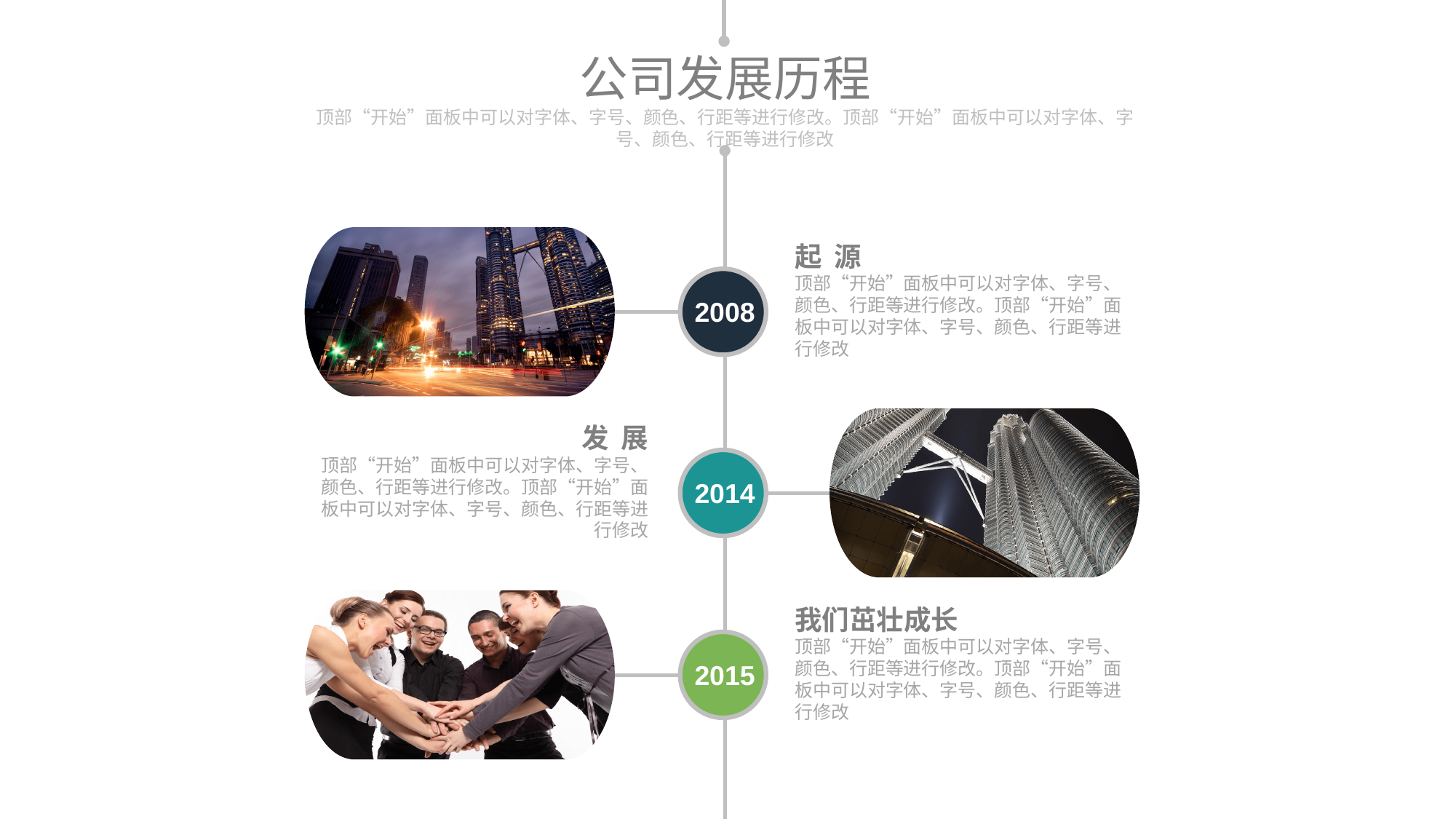

公司发展历程
顶部“开始”面板中可以对字体、字号、颜色、行距等进行修改。顶部“开始”面板中可以对字体、字号、颜色、行距等进行修改

起  源
顶部“开始”面板中可以对字体、字号、颜色、行距等进行修改。顶部“开始”面板中可以对字体、字号、颜色、行距等进行修改

2008

发  展
顶部“开始”面板中可以对字体、字号、颜色、行距等进行修改。顶部“开始”面板中可以对字体、字号、颜色、行距等进行修改

2014

我们茁壮成长
顶部“开始”面板中可以对字体、字号、颜色、行距等进行修改。顶部“开始”面板中可以对字体、字号、颜色、行距等进行修改

2015